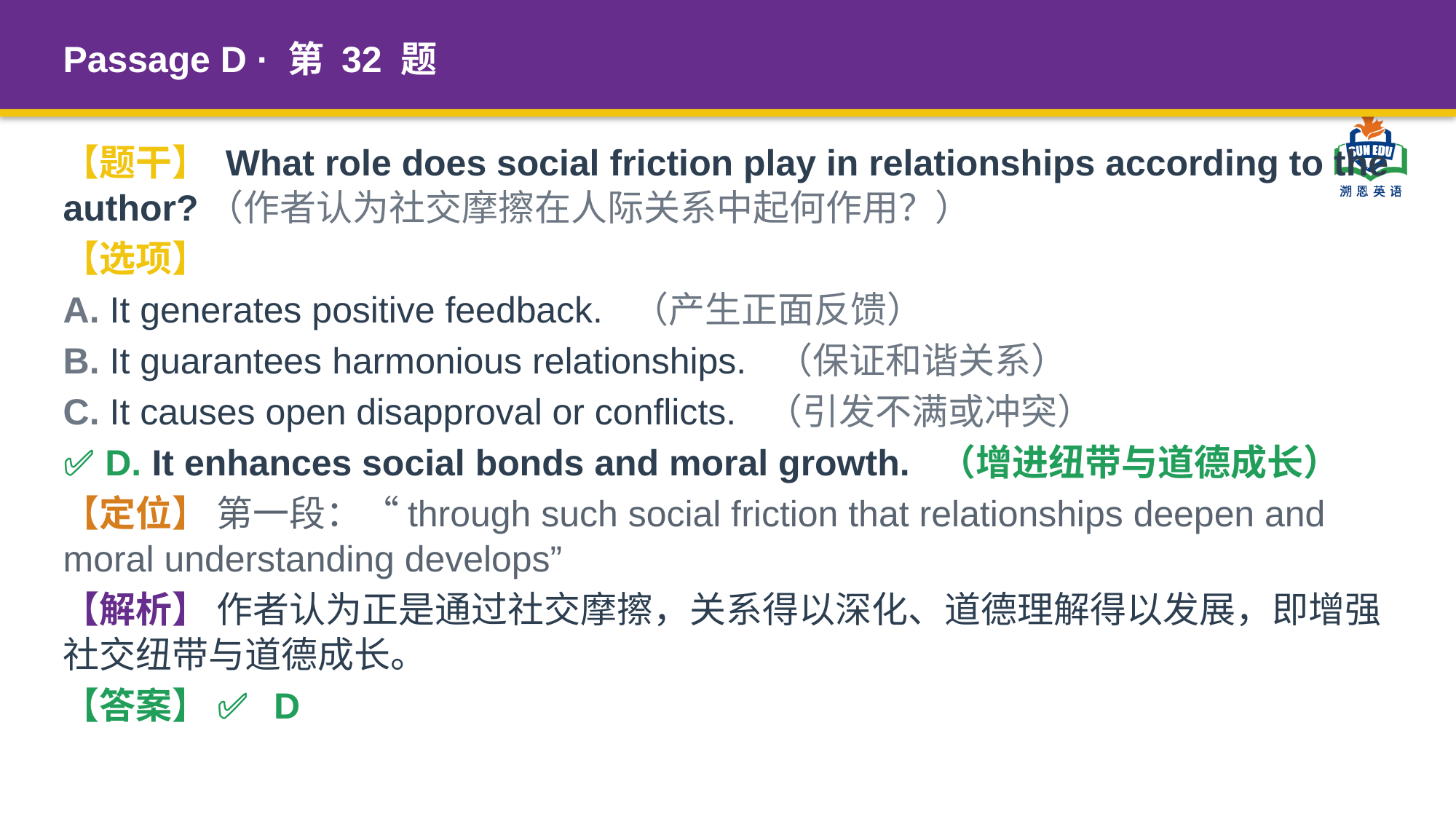

Passage D · 第 32 题

【题干】 What role does social friction play in relationships according to the author?（作者认为社交摩擦在人际关系中起何作用？）
【选项】
A. It generates positive feedback.  （产生正面反馈）
B. It guarantees harmonious relationships.  （保证和谐关系）
C. It causes open disapproval or conflicts.  （引发不满或冲突）
✅ D. It enhances social bonds and moral growth.  （增进纽带与道德成长）
【定位】 第一段：“through such social friction that relationships deepen and moral understanding develops”
【解析】 作者认为正是通过社交摩擦，关系得以深化、道德理解得以发展，即增强社交纽带与道德成长。
【答案】 ✅  D